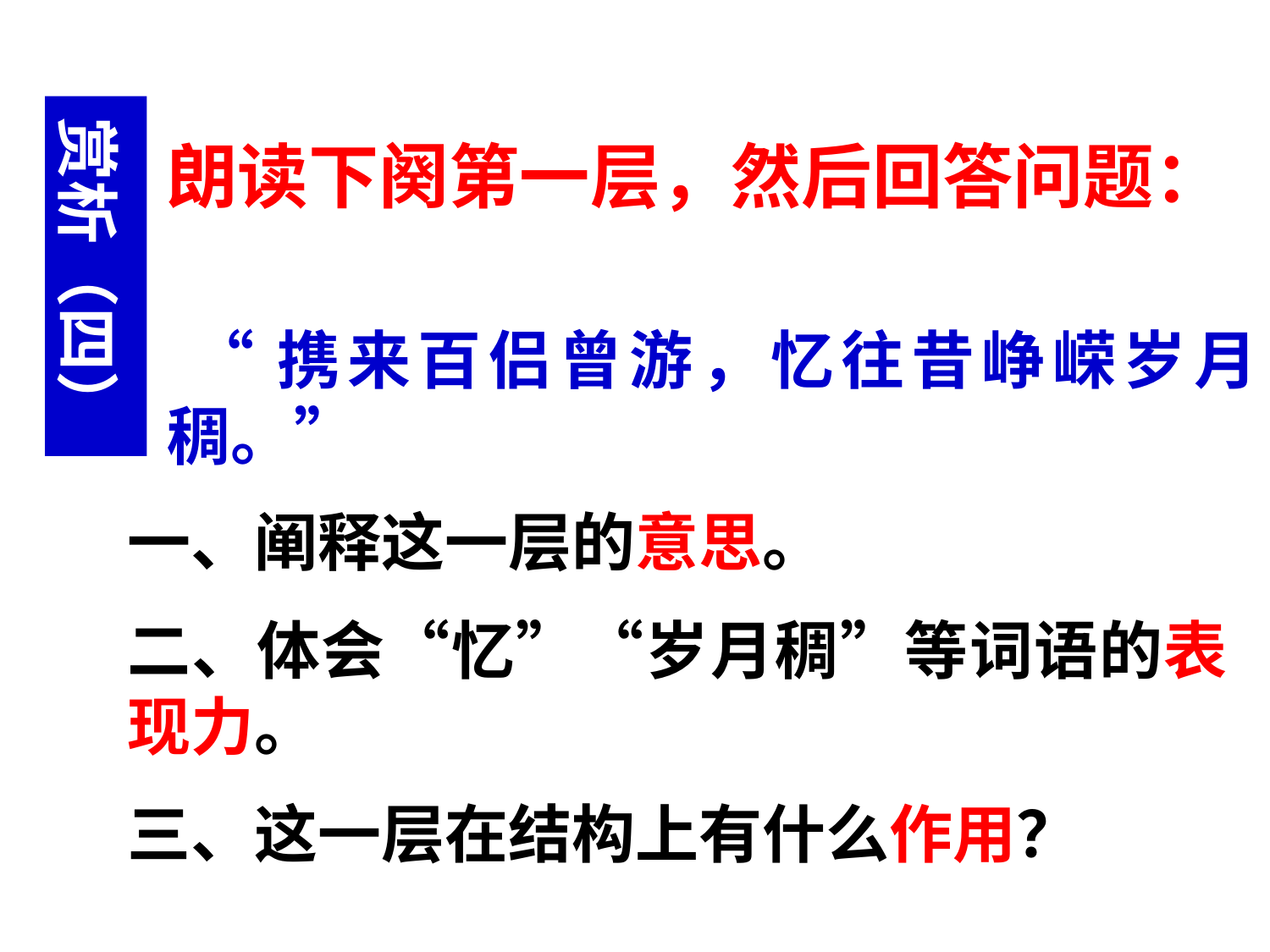

赏析（四）
朗读下阕第一层，然后回答问题：

 “携来百侣曾游，忆往昔峥嵘岁月稠。”

一、阐释这一层的意思。
二、体会“忆”“岁月稠”等词语的表现力。
三、这一层在结构上有什么作用？
40